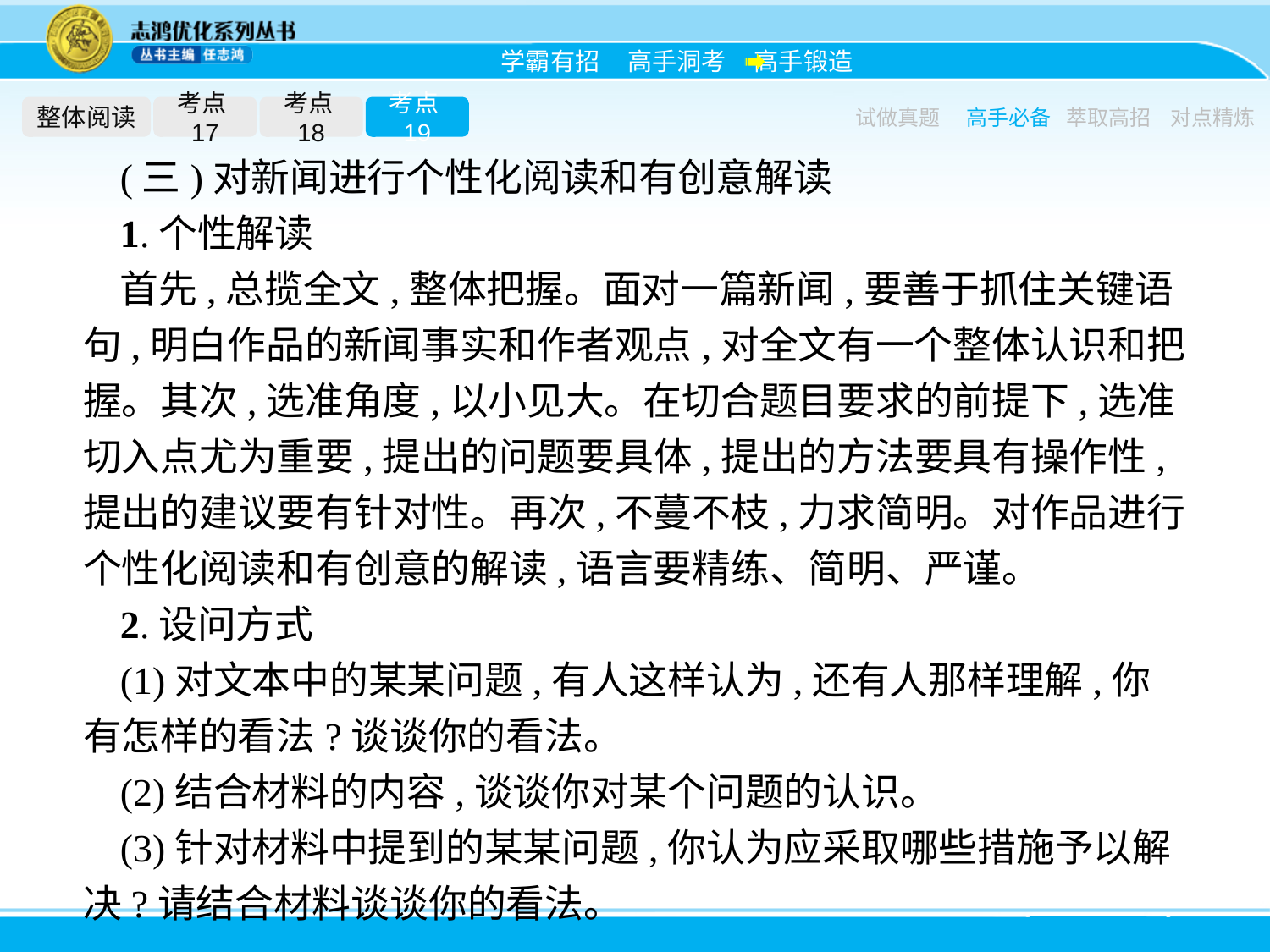

整体阅读
考点17
考点18
考点19
试做真题
高手必备
萃取高招
对点精炼
(三)对新闻进行个性化阅读和有创意解读
1.个性解读
首先,总揽全文,整体把握。面对一篇新闻,要善于抓住关键语句,明白作品的新闻事实和作者观点,对全文有一个整体认识和把握。其次,选准角度,以小见大。在切合题目要求的前提下,选准切入点尤为重要,提出的问题要具体,提出的方法要具有操作性,提出的建议要有针对性。再次,不蔓不枝,力求简明。对作品进行个性化阅读和有创意的解读,语言要精练、简明、严谨。
2.设问方式
(1)对文本中的某某问题,有人这样认为,还有人那样理解,你有怎样的看法?谈谈你的看法。
(2)结合材料的内容,谈谈你对某个问题的认识。
(3)针对材料中提到的某某问题,你认为应采取哪些措施予以解决?请结合材料谈谈你的看法。